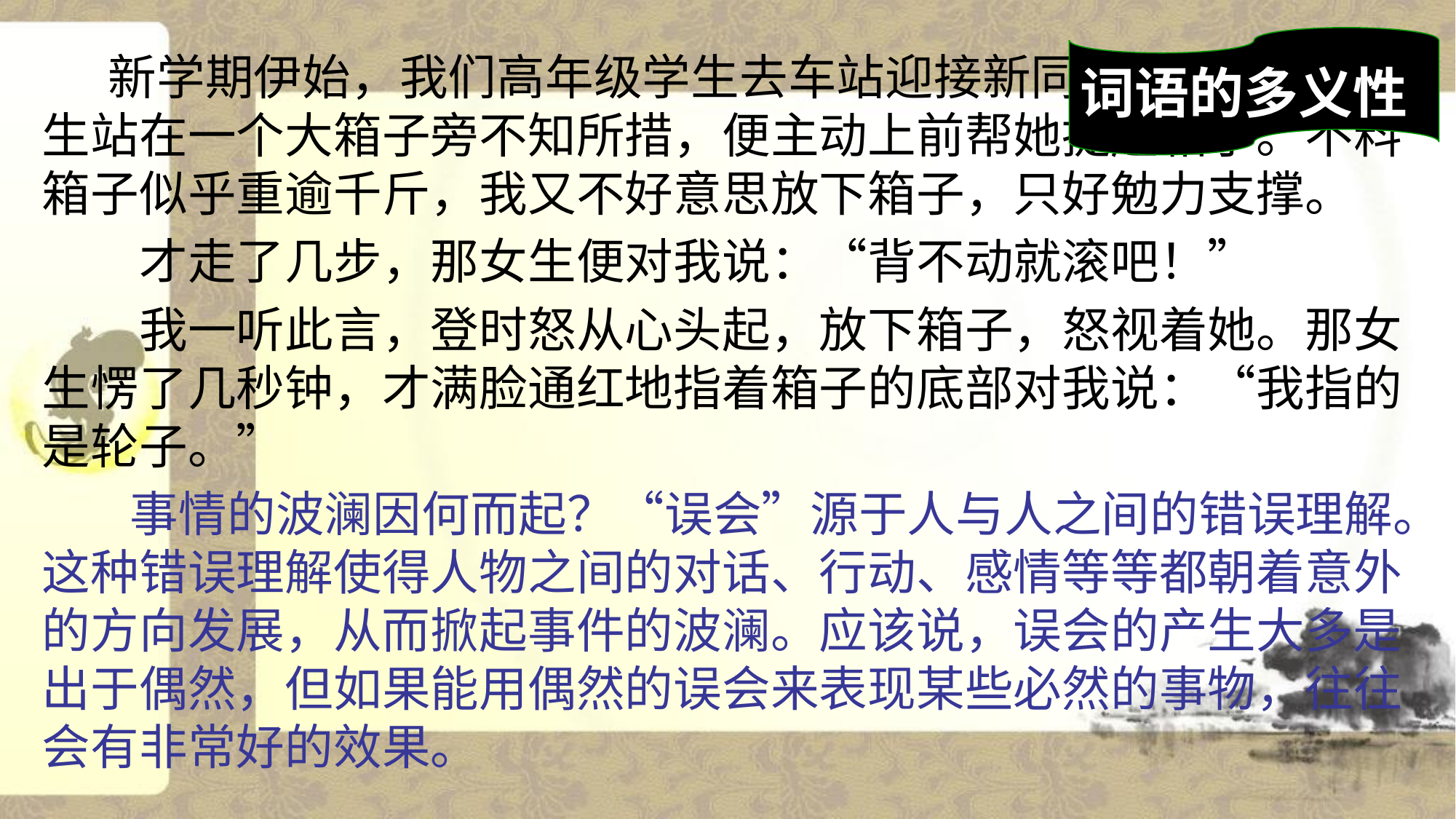

词语的多义性
       新学期伊始，我们高年级学生去车站迎接新同学。我见一小女生站在一个大箱子旁不知所措，便主动上前帮她提起箱子。不料箱子似乎重逾千斤，我又不好意思放下箱子，只好勉力支撑。
　　才走了几步，那女生便对我说：“背不动就滚吧！”
　　我一听此言，登时怒从心头起，放下箱子，怒视着她。那女生愣了几秒钟，才满脸通红地指着箱子的底部对我说：“我指的是轮子。”
       事情的波澜因何而起？“误会”源于人与人之间的错误理解。这种错误理解使得人物之间的对话、行动、感情等等都朝着意外的方向发展，从而掀起事件的波澜。应该说，误会的产生大多是出于偶然，但如果能用偶然的误会来表现某些必然的事物，往往会有非常好的效果。